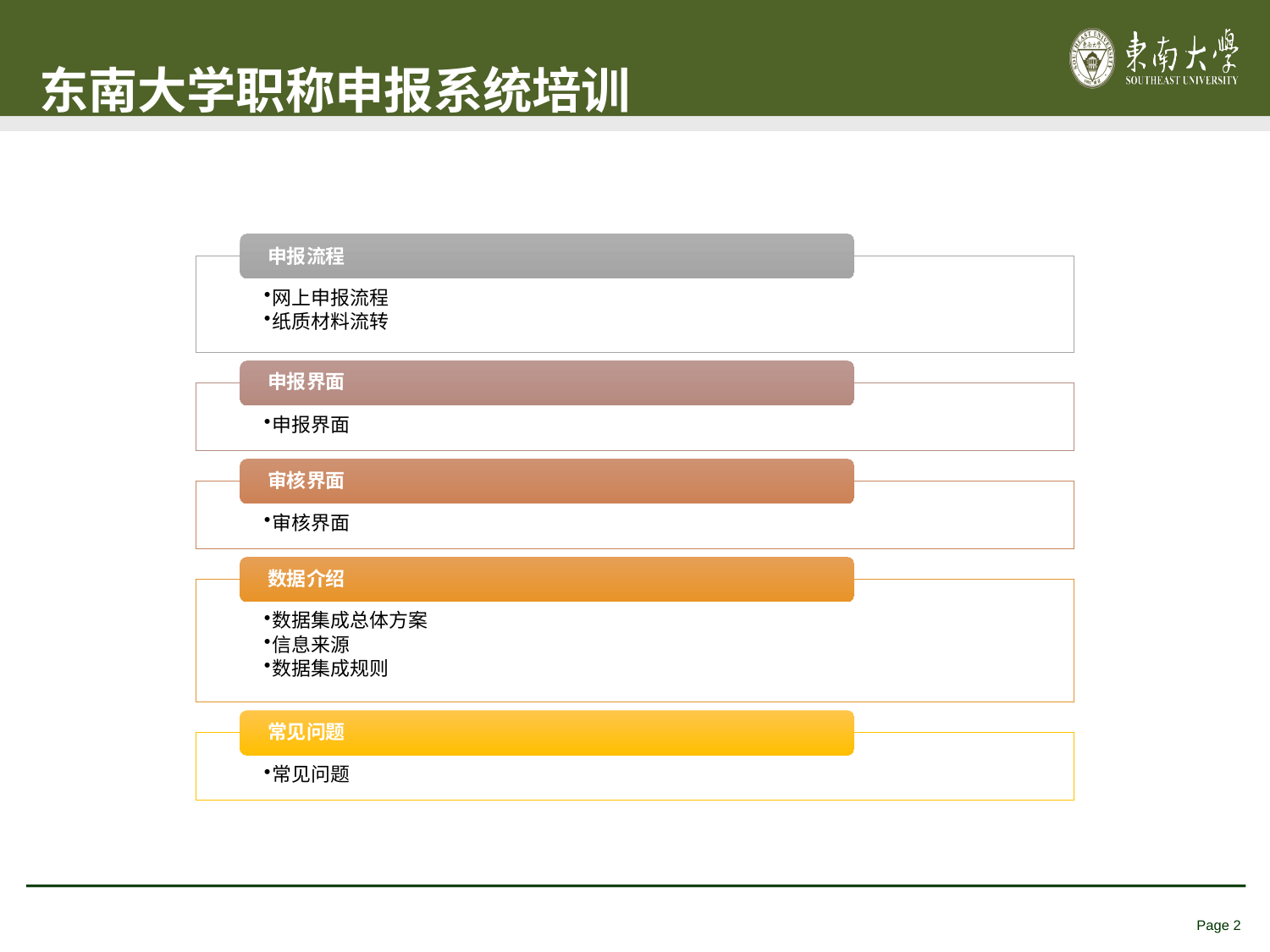

网上申报流程
纸质材料流转
申报流程
申报界面
申报界面
审核界面
审核界面
数据集成总体方案
信息来源
数据集成规则
数据介绍
常见问题
常见问题